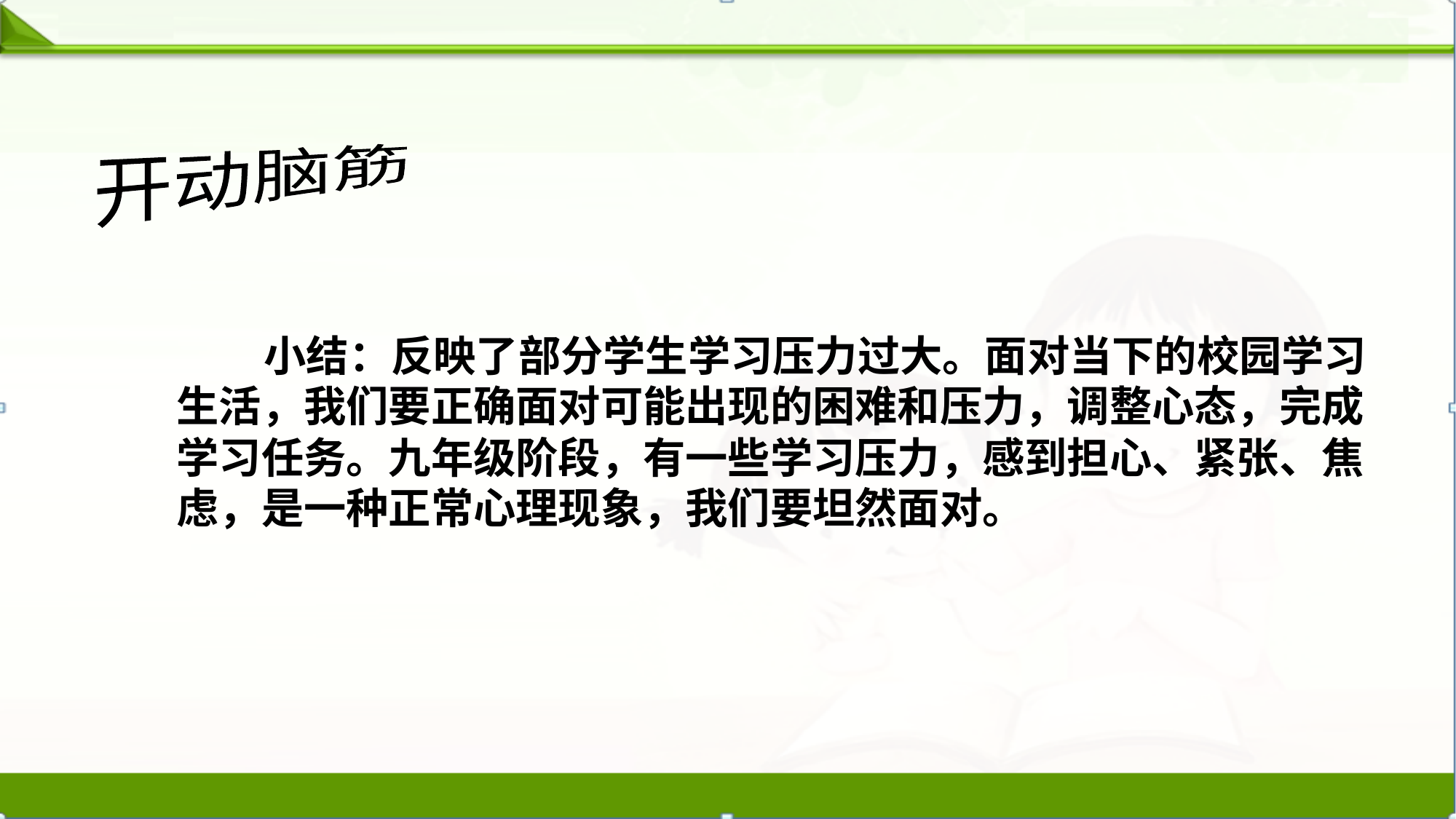

开动脑筋
        小结：反映了部分学生学习压力过大。面对当下的校园学习生活，我们要正确面对可能出现的困难和压力，调整心态，完成学习任务。九年级阶段，有一些学习压力，感到担心、紧张、焦虑，是一种正常心理现象，我们要坦然面对。